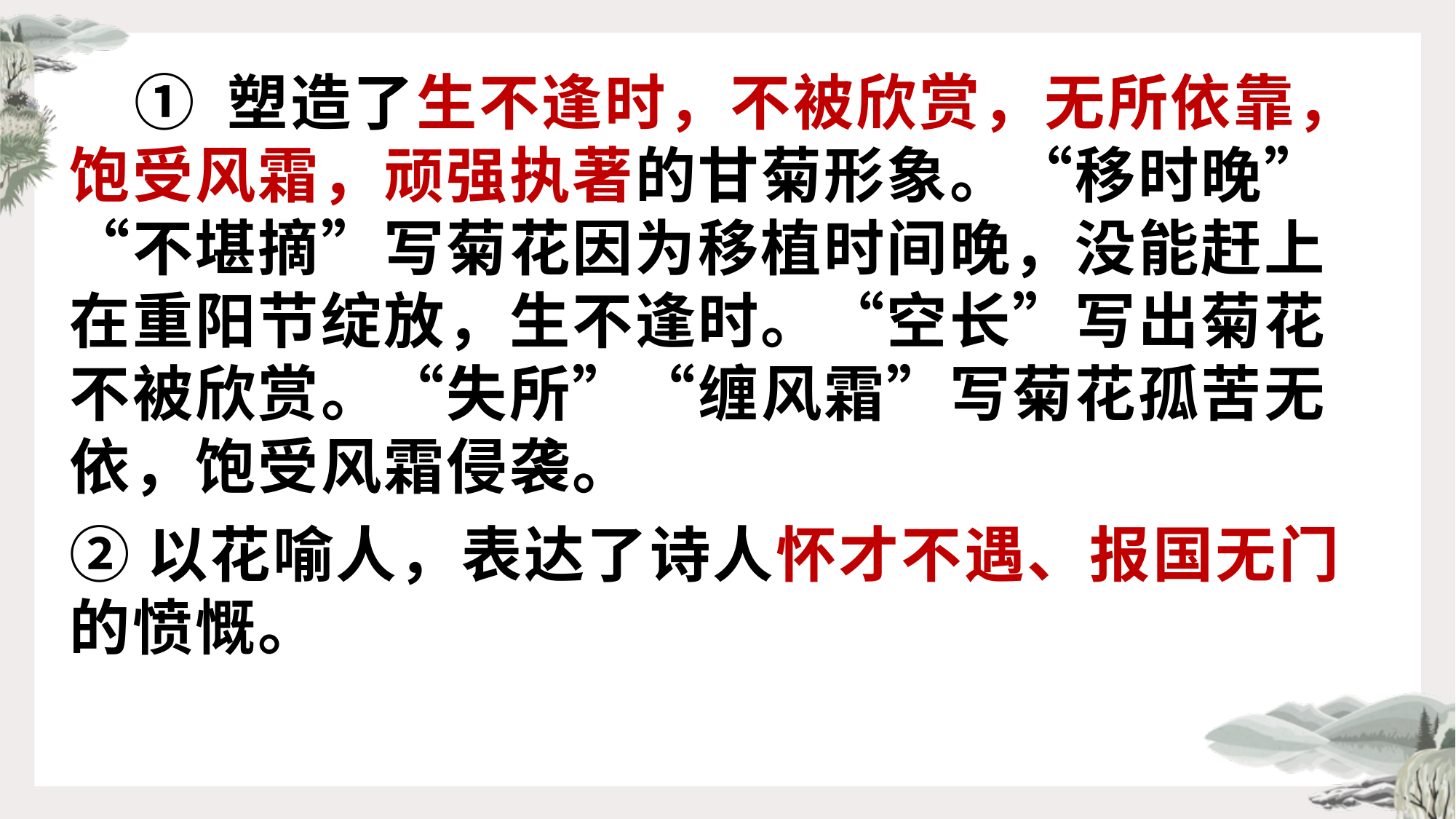

① 塑造了生不逢时，不被欣赏，无所依靠，饱受风霜，顽强执著的甘菊形象。“移时晚”“不堪摘”写菊花因为移植时间晚，没能赶上在重阳节绽放，生不逢时。“空长”写出菊花不被欣赏。“失所”“缠风霜”写菊花孤苦无依，饱受风霜侵袭。
②以花喻人，表达了诗人怀才不遇、报国无门的愤慨。